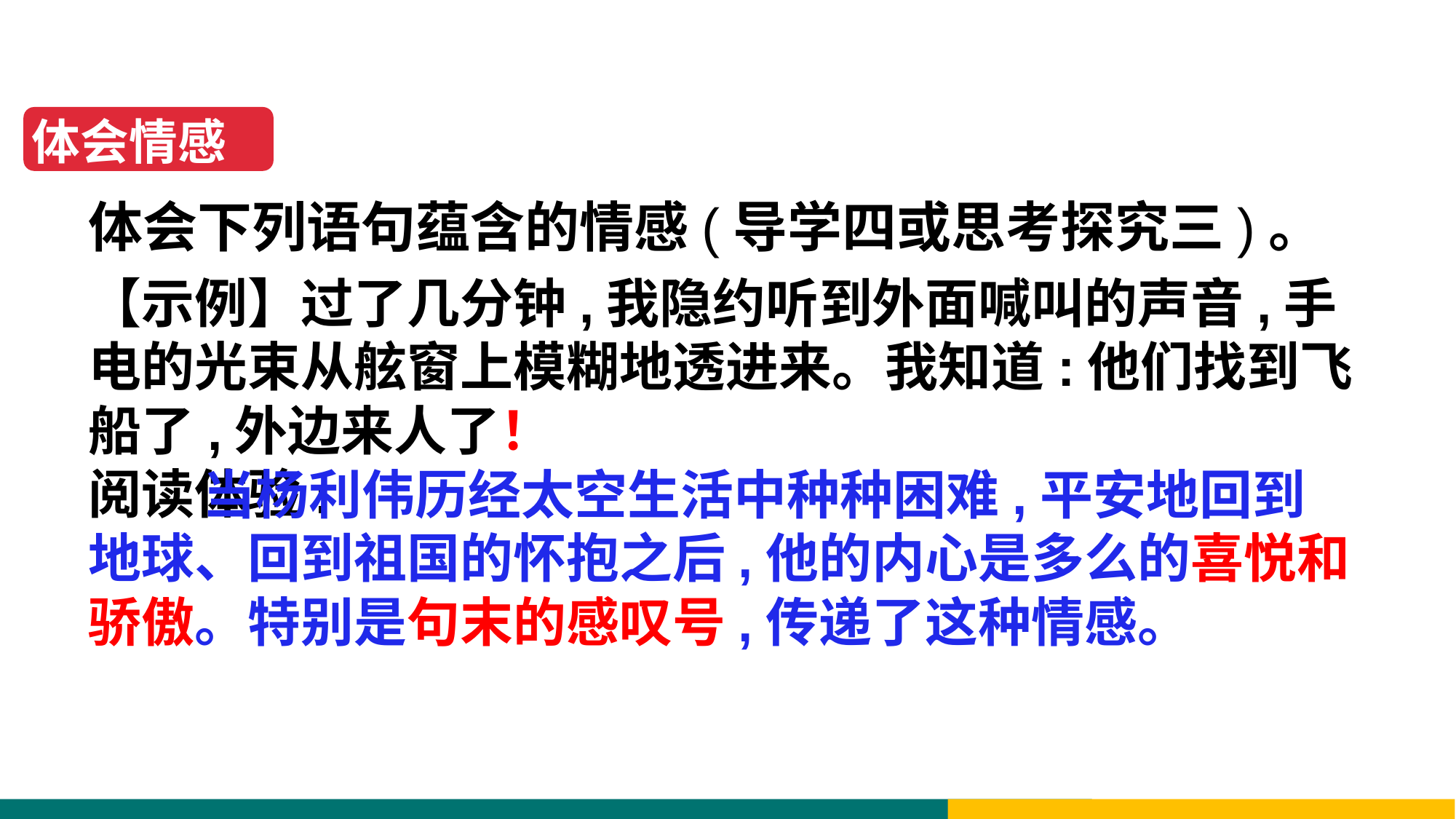

体会情感

体会下列语句蕴含的情感(导学四或思考探究三)。
【示例】过了几分钟,我隐约听到外面喊叫的声音,手电的光束从舷窗上模糊地透进来。我知道:他们找到飞船了,外边来人了！
阅读体验:
          当杨利伟历经太空生活中种种困难,平安地回到地球、回到祖国的怀抱之后,他的内心是多么的喜悦和骄傲。特别是句末的感叹号,传递了这种情感。